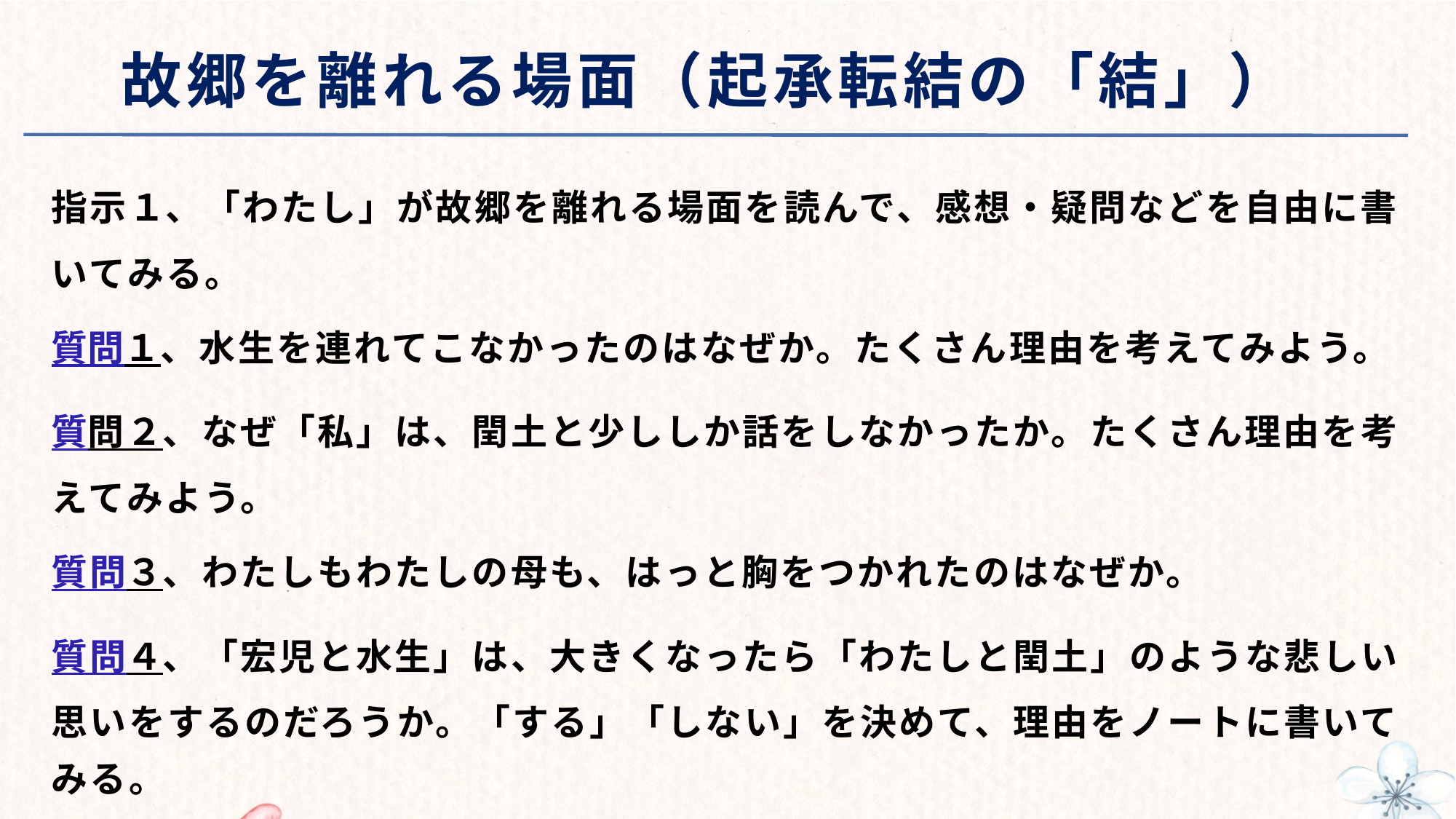

# 故郷を離れる場面（起承転結の「結」）
指示１、「わたし」が故郷を離れる場面を読んで、感想・疑問などを自由に書いてみる。
質問１、水生を連れてこなかったのはなぜか。たくさん理由を考えてみよう。
質問２、なぜ「私」は、閏土と少ししか話をしなかったか。たくさん理由を考えてみよう。
質問３、わたしもわたしの母も、はっと胸をつかれたのはなぜか。
質問４、「宏児と水生」は、大きくなったら「わたしと閏土」のような悲しい思いをするのだろうか。「する」「しない」を決めて、理由をノートに書いてみる。
質問５、 「せめて彼らだけは新しい生活を」という希望が書いてある。逆にどんな生活をしてほしないと書いてあるか。